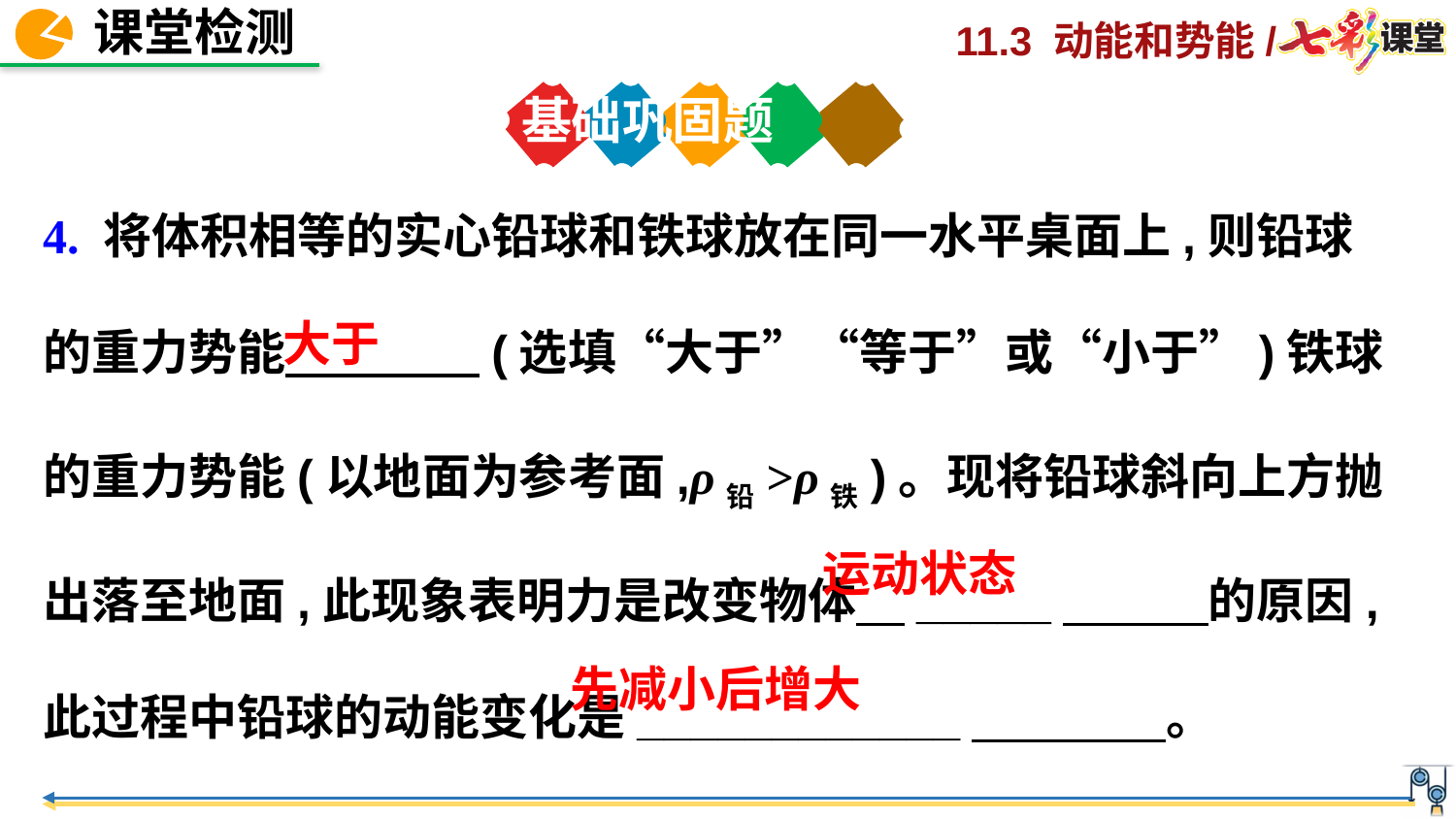

基础巩固题

4. 将体积相等的实心铅球和铁球放在同一水平桌面上,则铅球的重力势能　　　　(选填“大于”“等于”或“小于”)铁球的重力势能(以地面为参考面,ρ铅>ρ铁)。现将铅球斜向上方抛出落至地面,此现象表明力是改变物体　_____　　　的原因,此过程中铅球的动能变化是____________　　　　。
大于
运动状态
先减小后增大